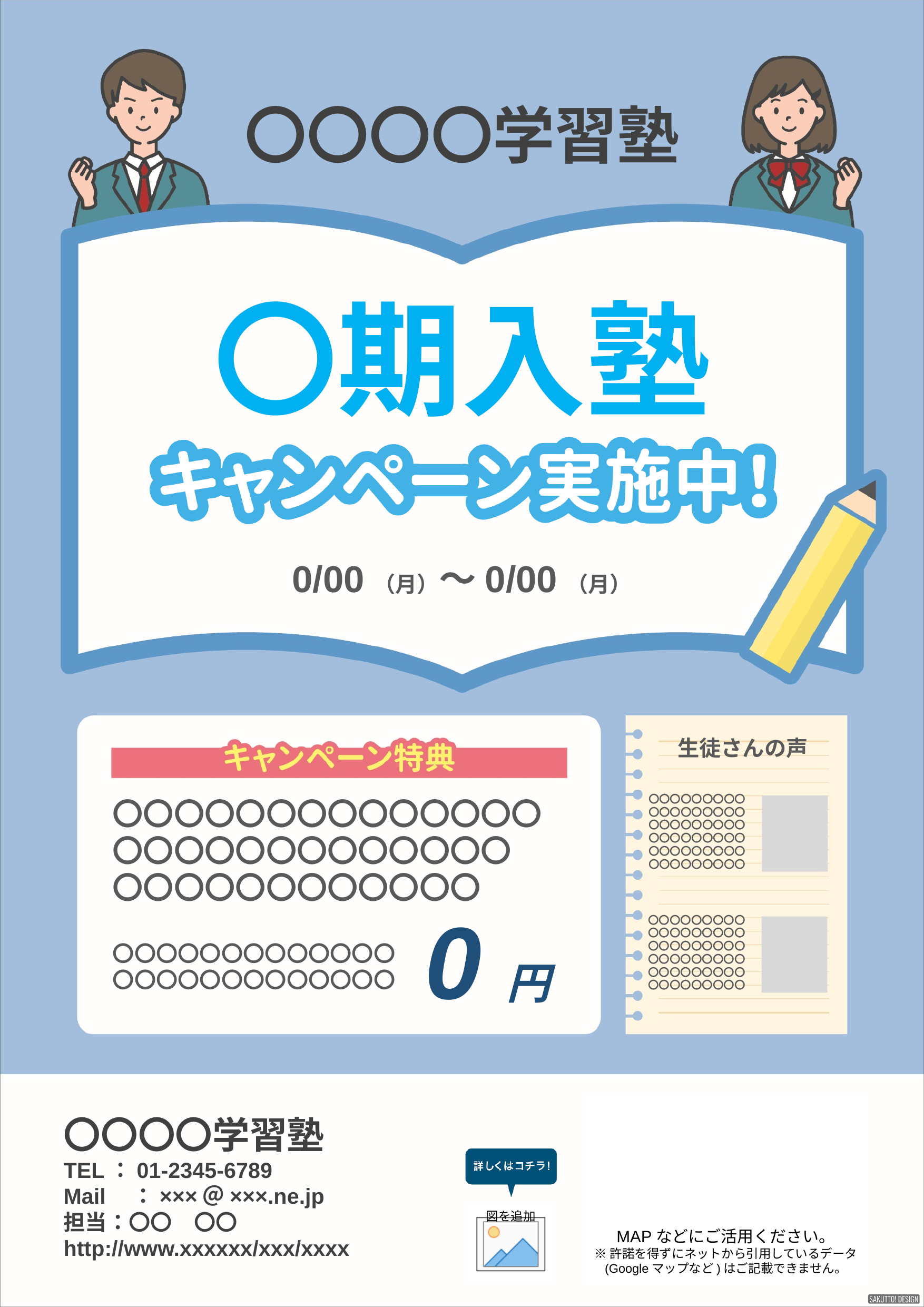

〇〇〇〇学習塾
〇期入塾
0/00（月）～0/00（月）
生徒さんの声
〇〇〇〇〇〇〇〇〇
〇〇〇〇〇〇〇〇〇
〇〇〇〇〇〇〇〇〇
〇〇〇〇〇〇〇〇〇
〇〇〇〇〇〇〇〇〇
〇〇〇〇〇〇〇〇〇
〇〇〇〇〇〇〇〇〇〇〇〇〇〇
〇〇〇〇〇〇〇〇〇〇〇〇〇
〇〇〇〇〇〇〇〇〇〇〇〇

0円
〇〇〇〇〇〇〇〇〇
〇〇〇〇〇〇〇〇〇
〇〇〇〇〇〇〇〇〇
〇〇〇〇〇〇〇〇〇
〇〇〇〇〇〇〇〇〇
〇〇〇〇〇〇〇〇〇

〇〇〇〇〇〇〇〇〇〇〇〇〇
〇〇〇〇〇〇〇〇〇〇〇〇〇

〇〇〇〇学習塾
TEL：01-2345-6789
Mail　：×××＠×××.ne.jp
担当：〇〇　〇〇
http://www.xxxxxx/xxx/xxxx

MAPなどにご活用ください。
※許諾を得ずにネットから引用しているデータ
(Googleマップなど)はご記載できません。